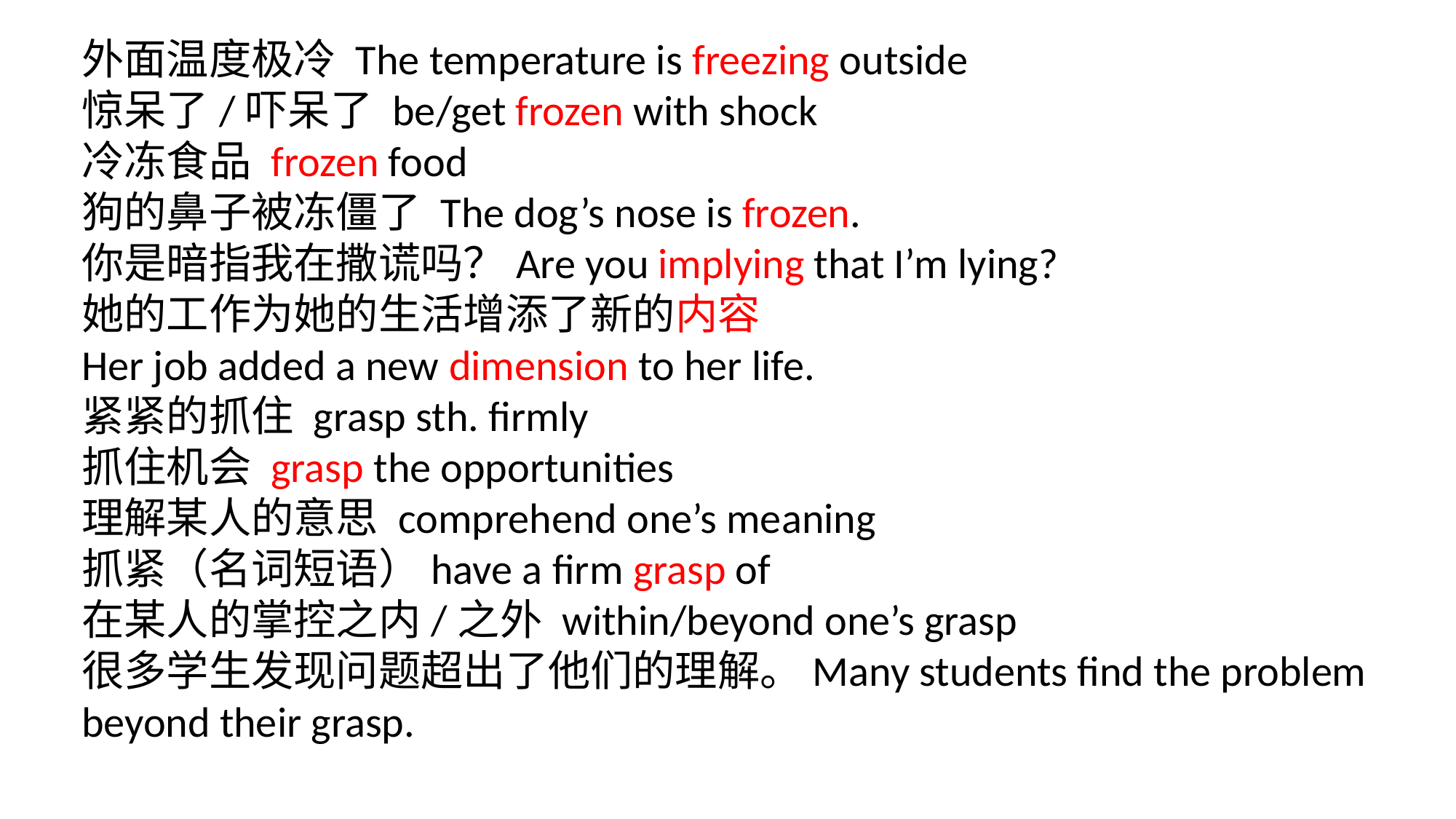

外面温度极冷 The temperature is freezing outside
惊呆了/吓呆了 be/get frozen with shock
冷冻食品 frozen food
狗的鼻子被冻僵了 The dog’s nose is frozen.
你是暗指我在撒谎吗？Are you implying that I’m lying?
她的工作为她的生活增添了新的内容
Her job added a new dimension to her life.
紧紧的抓住 grasp sth. firmly
抓住机会 grasp the opportunities
理解某人的意思 comprehend one’s meaning
抓紧（名词短语）have a firm grasp of
在某人的掌控之内/之外 within/beyond one’s grasp
很多学生发现问题超出了他们的理解。Many students find the problem beyond their grasp.